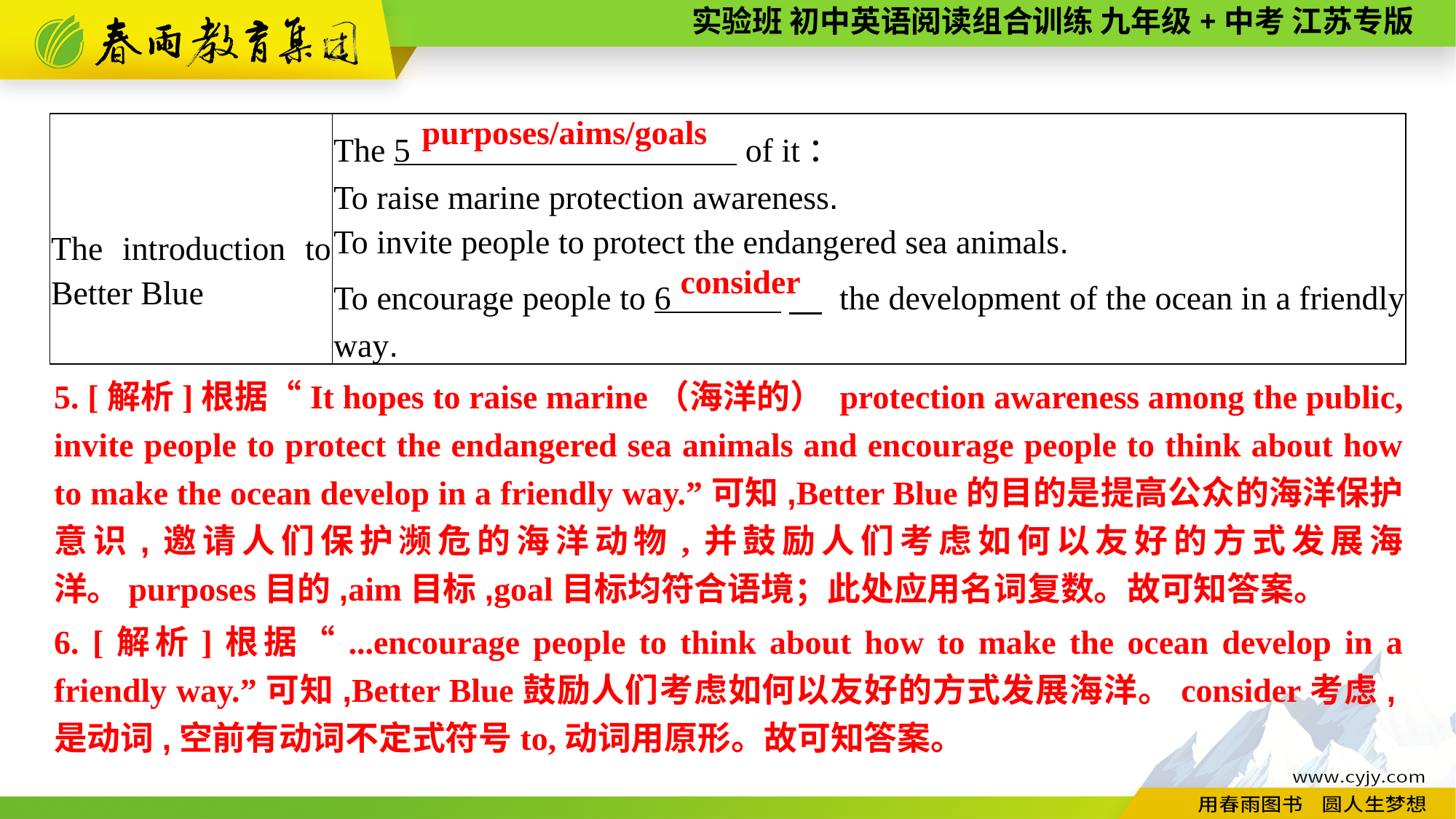

purposes/aims/goals
| The introduction to Better Blue | The 5 of it： To raise marine protection awareness. To invite people to protect the endangered sea animals. To encourage people to 6 　 the development of the ocean in a friendly way. |
| --- | --- |
consider
5. [解析]根据“It hopes to raise marine（海洋的） protection awareness among the public, invite people to protect the endangered sea animals and encourage people to think about how to make the ocean develop in a friendly way.”可知,Better Blue的目的是提高公众的海洋保护意识,邀请人们保护濒危的海洋动物,并鼓励人们考虑如何以友好的方式发展海洋。purposes目的,aim目标,goal目标均符合语境；此处应用名词复数。故可知答案。
6. [解析]根据“...encourage people to think about how to make the ocean develop in a friendly way.”可知,Better Blue鼓励人们考虑如何以友好的方式发展海洋。consider考虑,是动词,空前有动词不定式符号to,动词用原形。故可知答案。